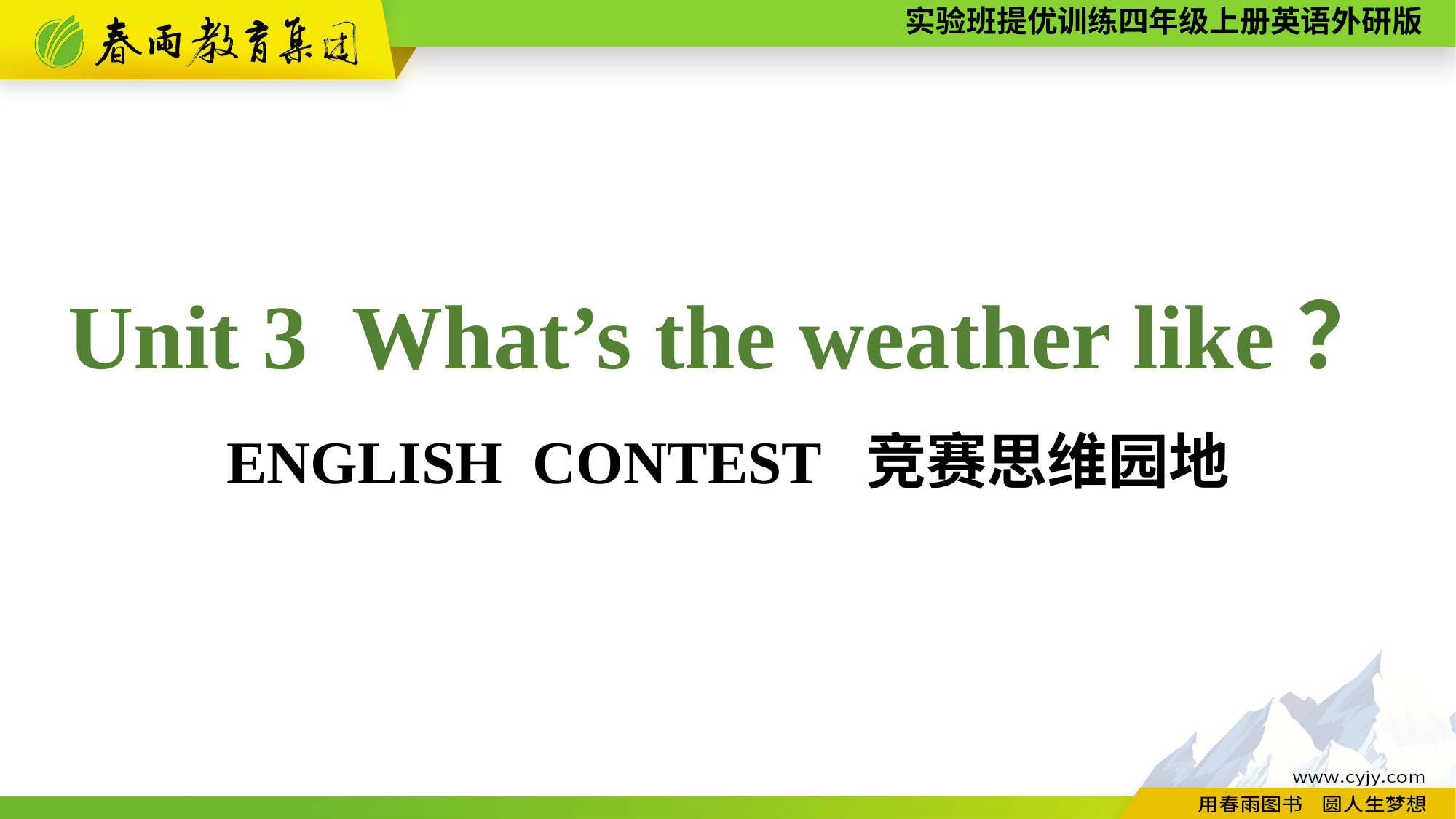

Unit 3  What’s the weather like？ ENGLISH  CONTEST  竞赛思维园地